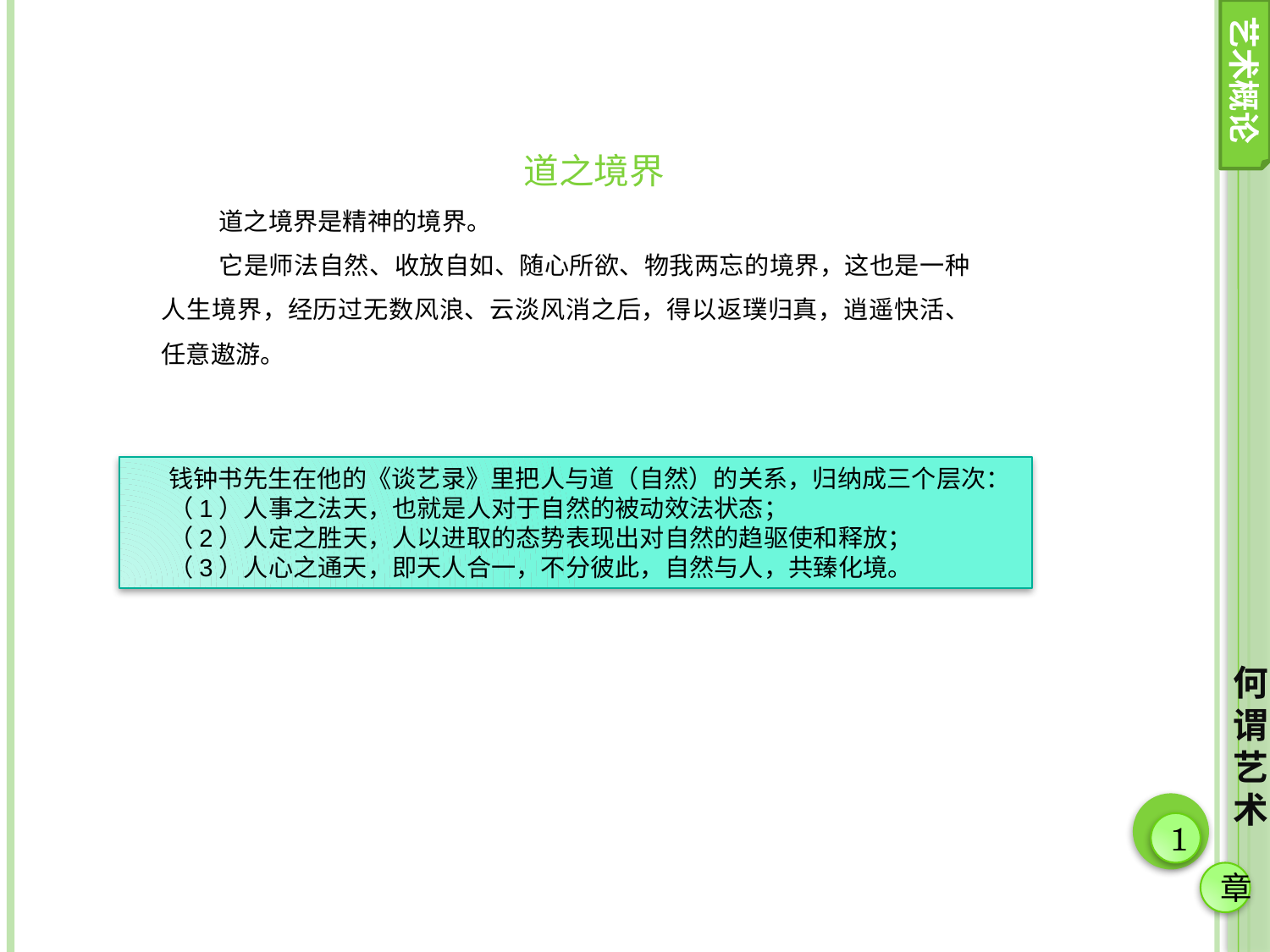

艺术概论
道之境界
道之境界是精神的境界。
它是师法自然、收放自如、随心所欲、物我两忘的境界，这也是一种人生境界，经历过无数风浪、云淡风消之后，得以返璞归真，逍遥快活、任意遨游。

钱钟书先生在他的《谈艺录》里把人与道（自然）的关系，归纳成三个层次：
（1）人事之法天，也就是人对于自然的被动效法状态；
（2）人定之胜天，人以进取的态势表现出对自然的趋驱使和释放；
（3）人心之通天，即天人合一，不分彼此，自然与人，共臻化境。
何谓艺术
1
章